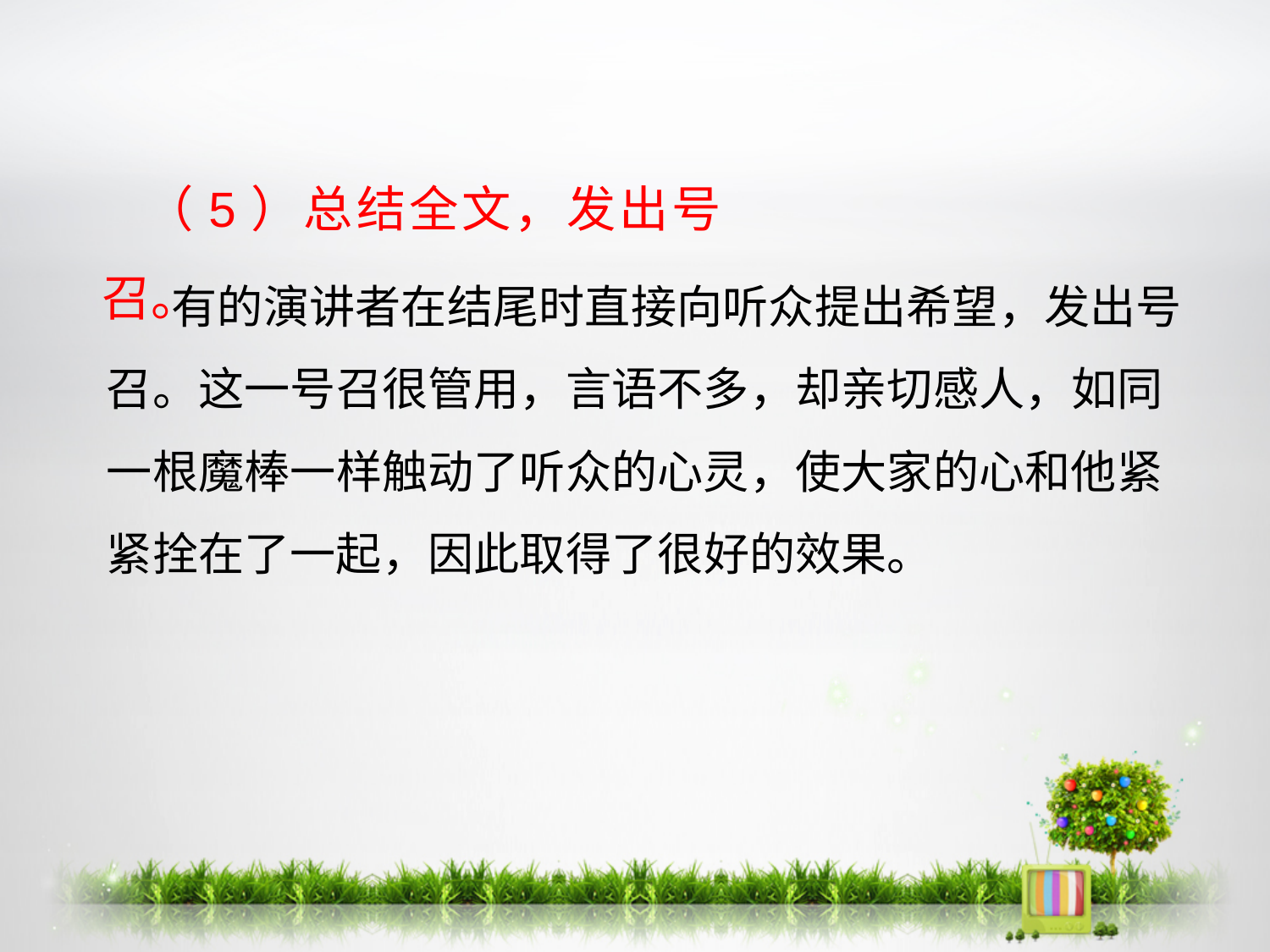

（5）总结全文，发出号召。
有的演讲者在结尾时直接向听众提出希望，发出号召。这一号召很管用，言语不多，却亲切感人，如同一根魔棒一样触动了听众的心灵，使大家的心和他紧紧拴在了一起，因此取得了很好的效果。